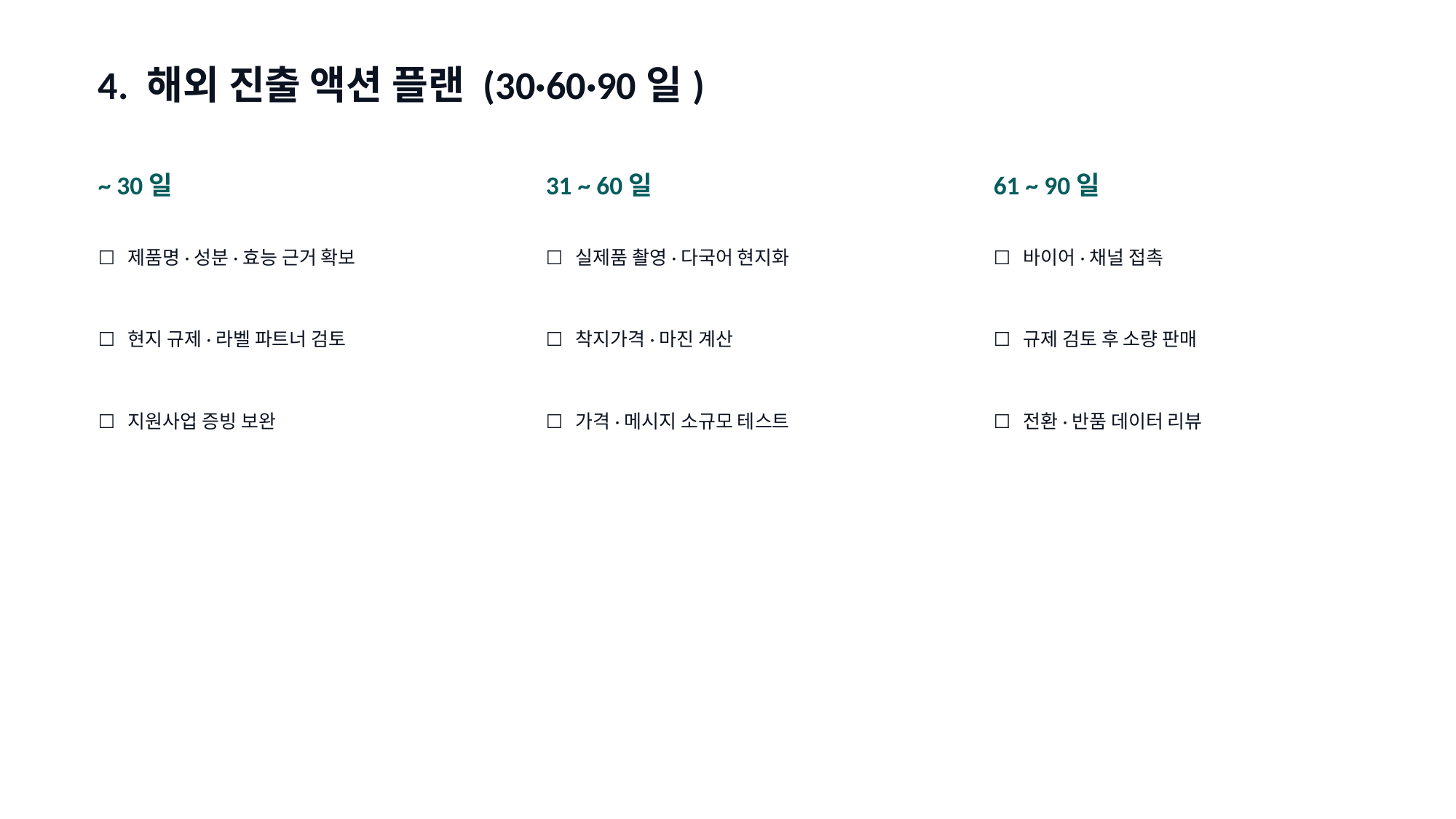

4. 해외 진출 액션 플랜 (30·60·90일)
~ 30일
31 ~ 60일
61 ~ 90일
☐  제품명·성분·효능 근거 확보
☐  실제품 촬영·다국어 현지화
☐  바이어·채널 접촉
☐  현지 규제·라벨 파트너 검토
☐  착지가격·마진 계산
☐  규제 검토 후 소량 판매
☐  지원사업 증빙 보완
☐  가격·메시지 소규모 테스트
☐  전환·반품 데이터 리뷰